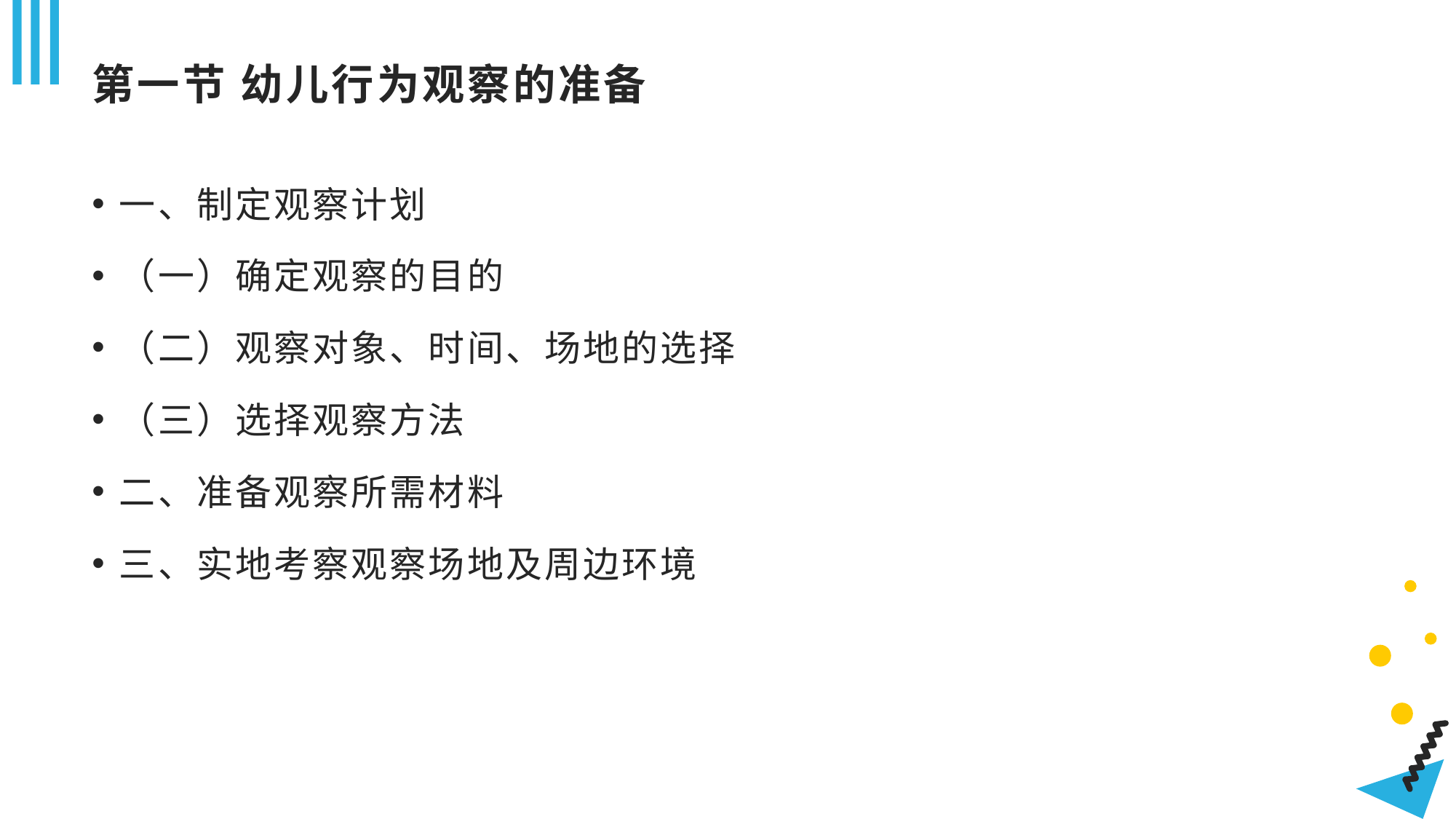

# 第一节 幼儿行为观察的准备
一、制定观察计划
（一）确定观察的目的
（二）观察对象、时间、场地的选择
（三）选择观察方法
二、准备观察所需材料
三、实地考察观察场地及周边环境